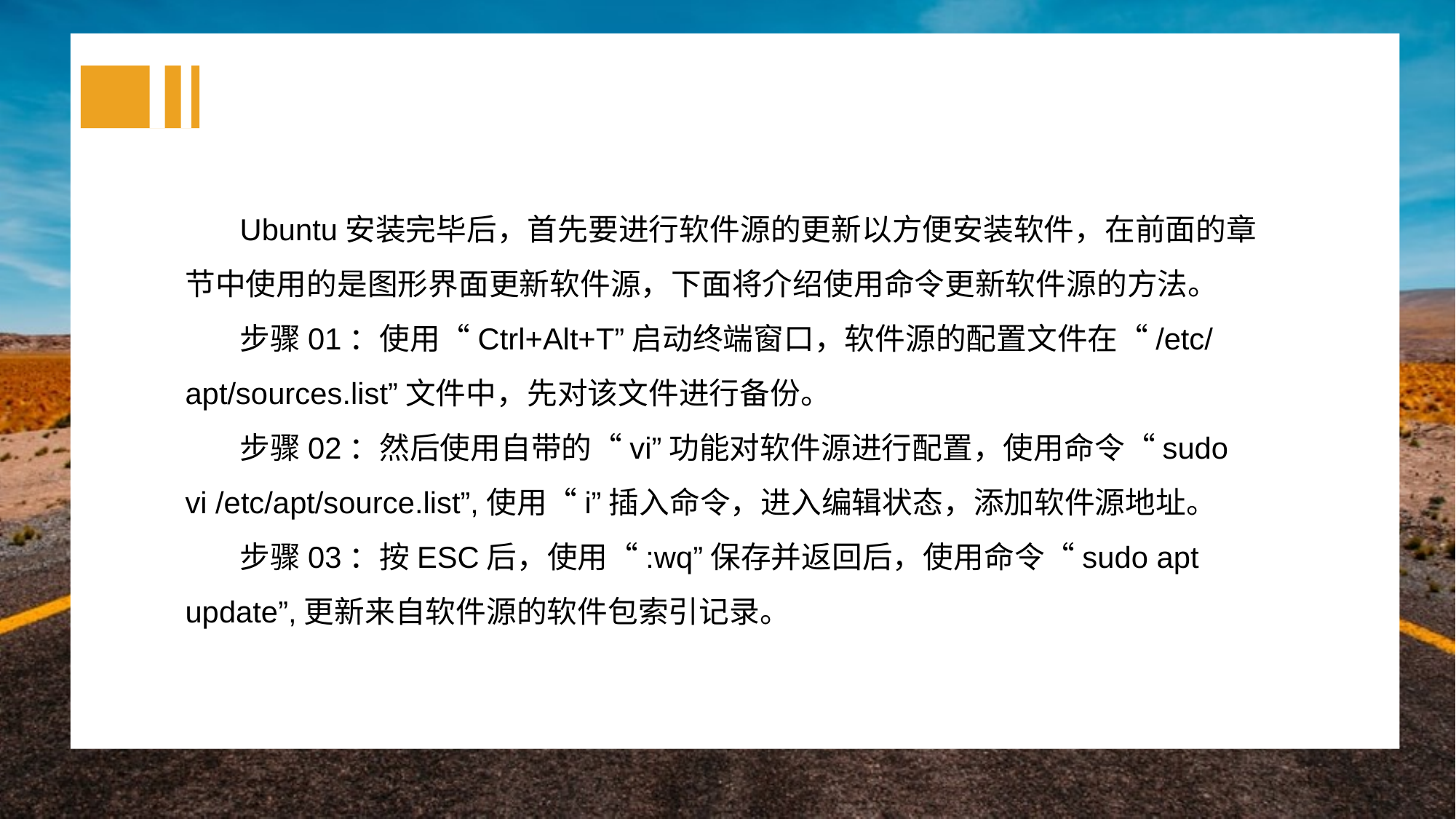

Ubuntu安装完毕后，首先要进行软件源的更新以方便安装软件，在前面的章节中使用的是图形界面更新软件源，下面将介绍使用命令更新软件源的方法。
步骤01：使用“Ctrl+Alt+T”启动终端窗口，软件源的配置文件在“/etc/apt/sources.list”文件中，先对该文件进行备份。
步骤02：然后使用自带的“vi”功能对软件源进行配置，使用命令“sudo vi /etc/apt/source.list”,使用“i”插入命令，进入编辑状态，添加软件源地址。
步骤03：按ESC后，使用“:wq”保存并返回后，使用命令“sudo apt update”,更新来自软件源的软件包索引记录。